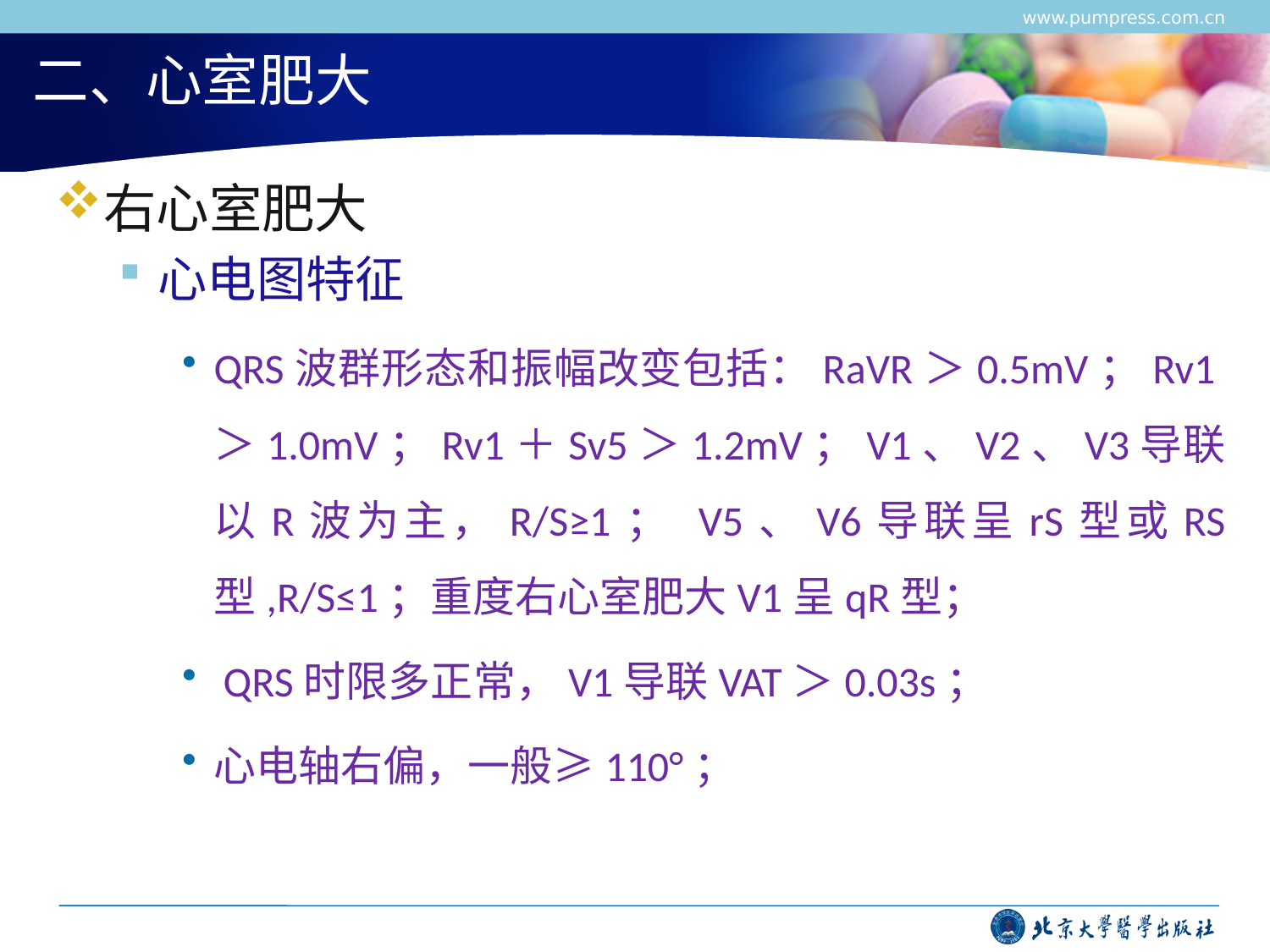

www.pumpress.com.cn
# 二、心室肥大
右心室肥大
心电图特征
QRS波群形态和振幅改变包括：RaVR＞0.5mV；Rv1＞1.0mV；Rv1＋Sv5＞1.2mV；V1、V2、V3导联以R波为主，R/S≥1； V5、V6导联呈rS型或RS 型,R/S≤1；重度右心室肥大V1呈qR型；
 QRS时限多正常，V1导联VAT＞0.03s；
心电轴右偏，一般≥110°；